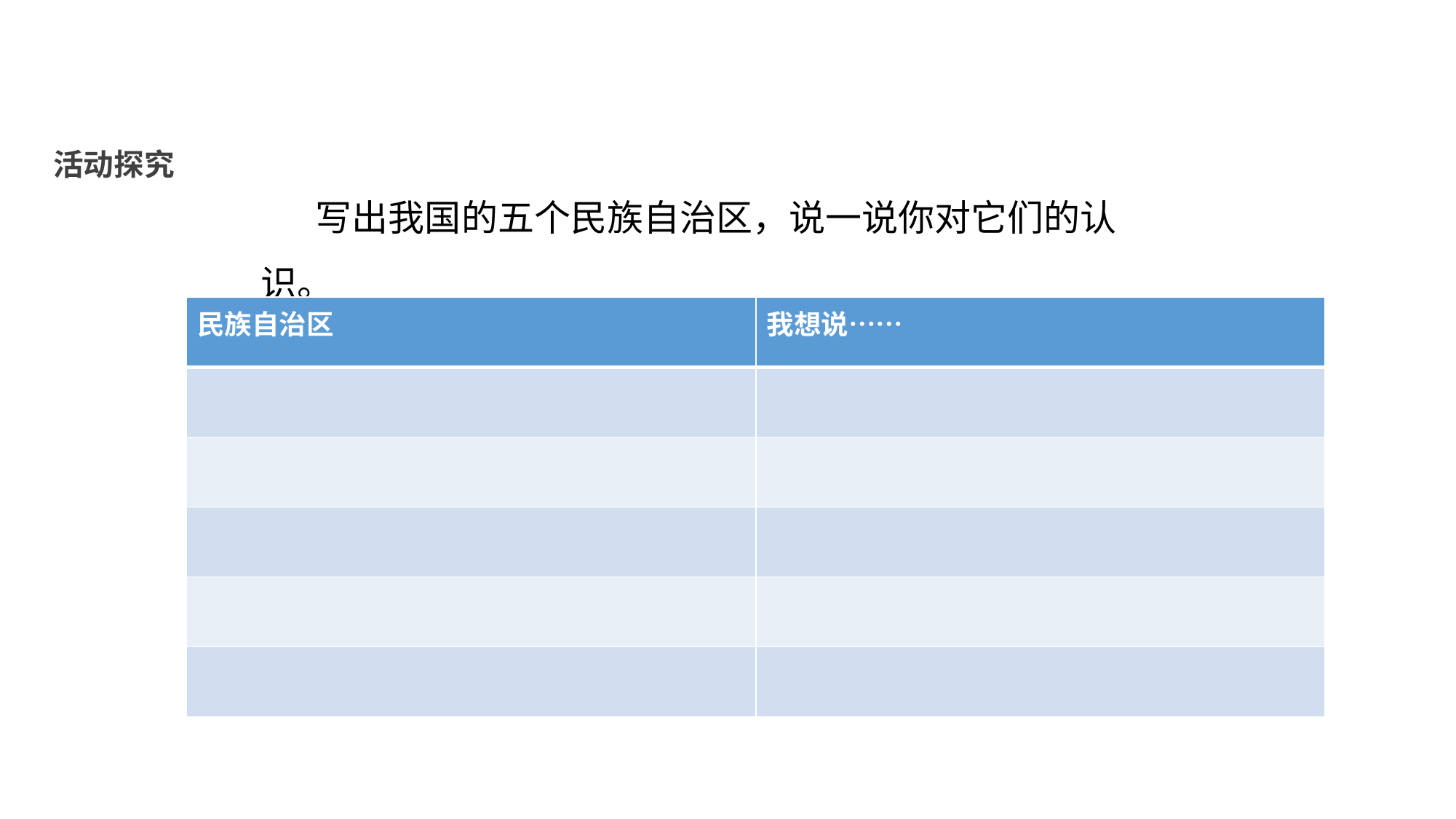

活动探究
写出我国的五个民族自治区，说一说你对它们的认识。
| 民族自治区 | 我想说…… |
| --- | --- |
|  |  |
|  |  |
|  |  |
|  |  |
|  |  |